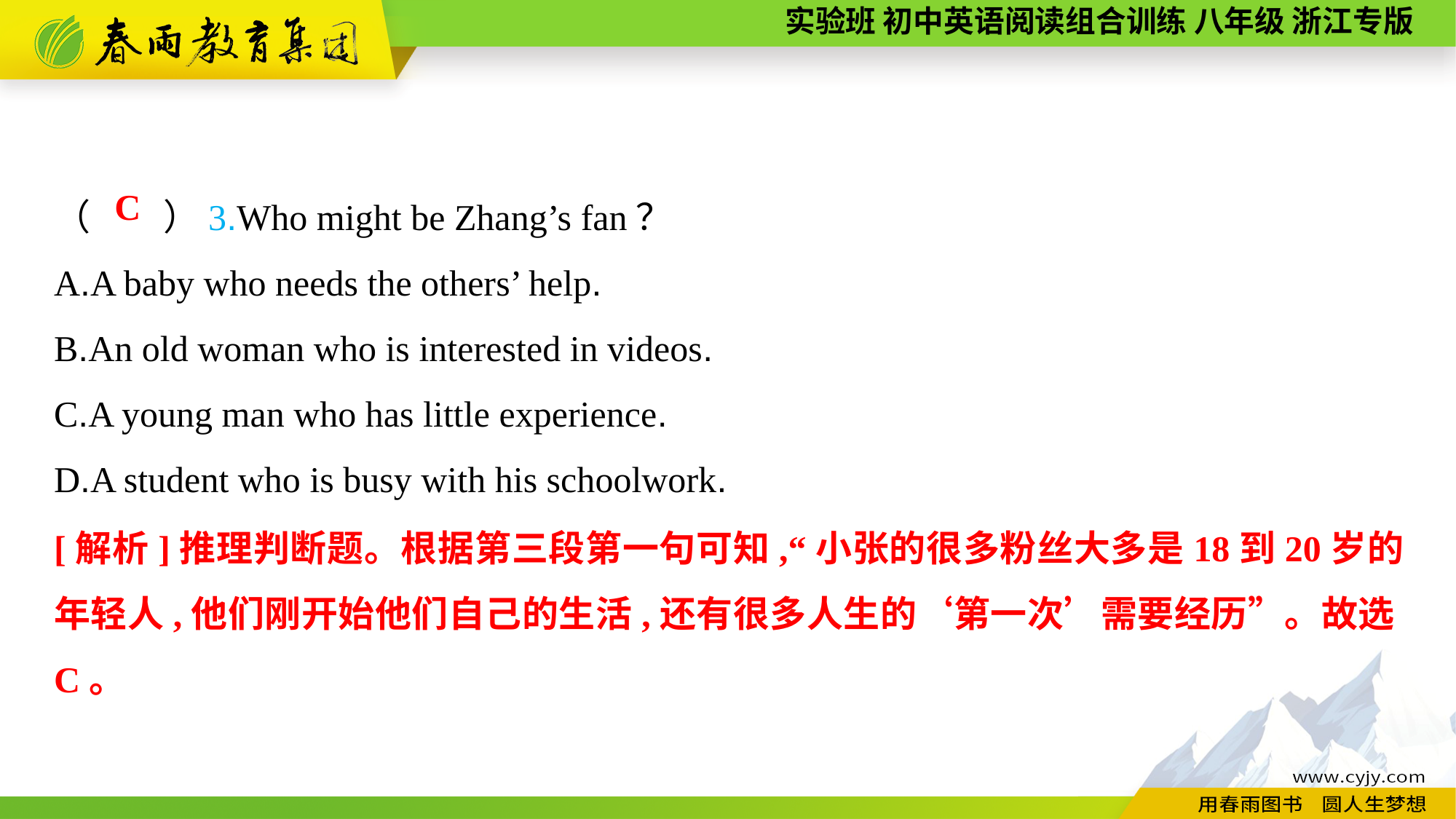

（　　）3.Who might be Zhang’s fan？
A.A baby who needs the others’ help.
B.An old woman who is interested in videos.
C.A young man who has little experience.
D.A student who is busy with his schoolwork.
C
[解析]推理判断题。根据第三段第一句可知,“小张的很多粉丝大多是18到20岁的年轻人,他们刚开始他们自己的生活,还有很多人生的‘第一次’需要经历”。故选C。